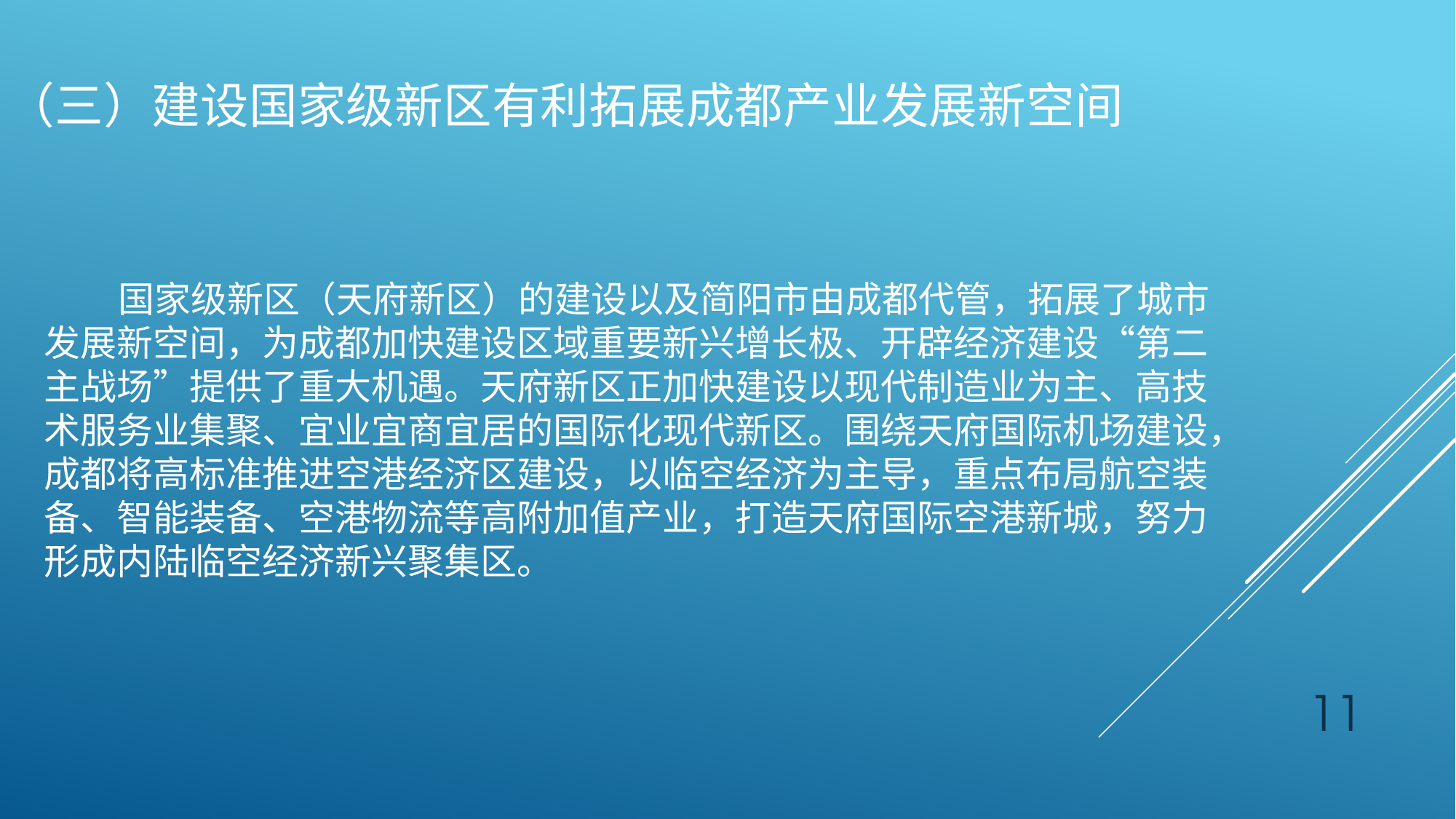

# （三）建设国家级新区有利拓展成都产业发展新空间
        国家级新区（天府新区）的建设以及简阳市由成都代管，拓展了城市发展新空间，为成都加快建设区域重要新兴增长极、开辟经济建设“第二主战场”提供了重大机遇。天府新区正加快建设以现代制造业为主、高技术服务业集聚、宜业宜商宜居的国际化现代新区。围绕天府国际机场建设，成都将高标准推进空港经济区建设，以临空经济为主导，重点布局航空装备、智能装备、空港物流等高附加值产业，打造天府国际空港新城，努力形成内陆临空经济新兴聚集区。
11